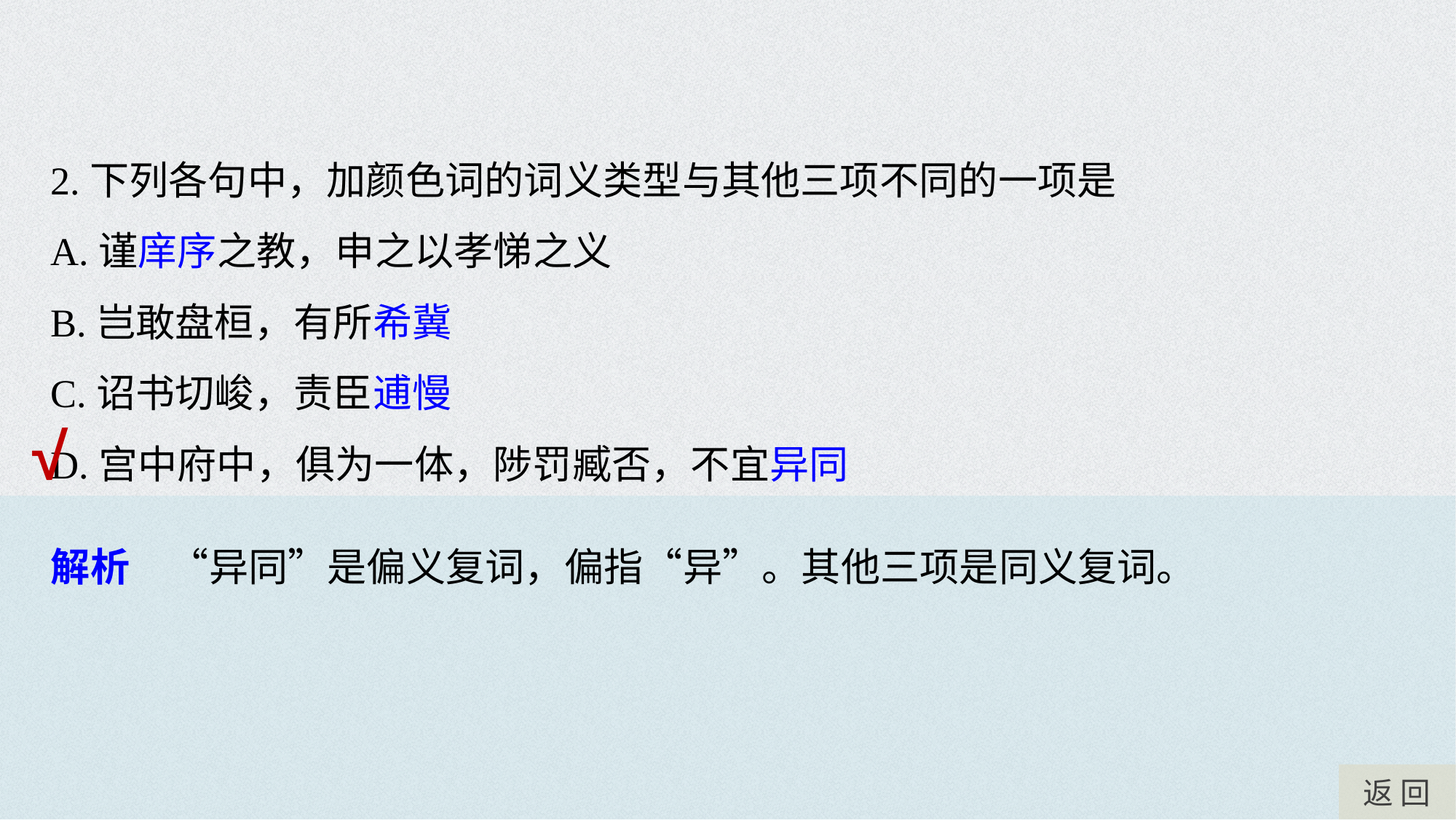

2.下列各句中，加颜色词的词义类型与其他三项不同的一项是
A.谨庠序之教，申之以孝悌之义
B.岂敢盘桓，有所希冀
C.诏书切峻，责臣逋慢
D.宫中府中，俱为一体，陟罚臧否，不宜异同
√
解析　“异同”是偏义复词，偏指“异”。其他三项是同义复词。
返 回